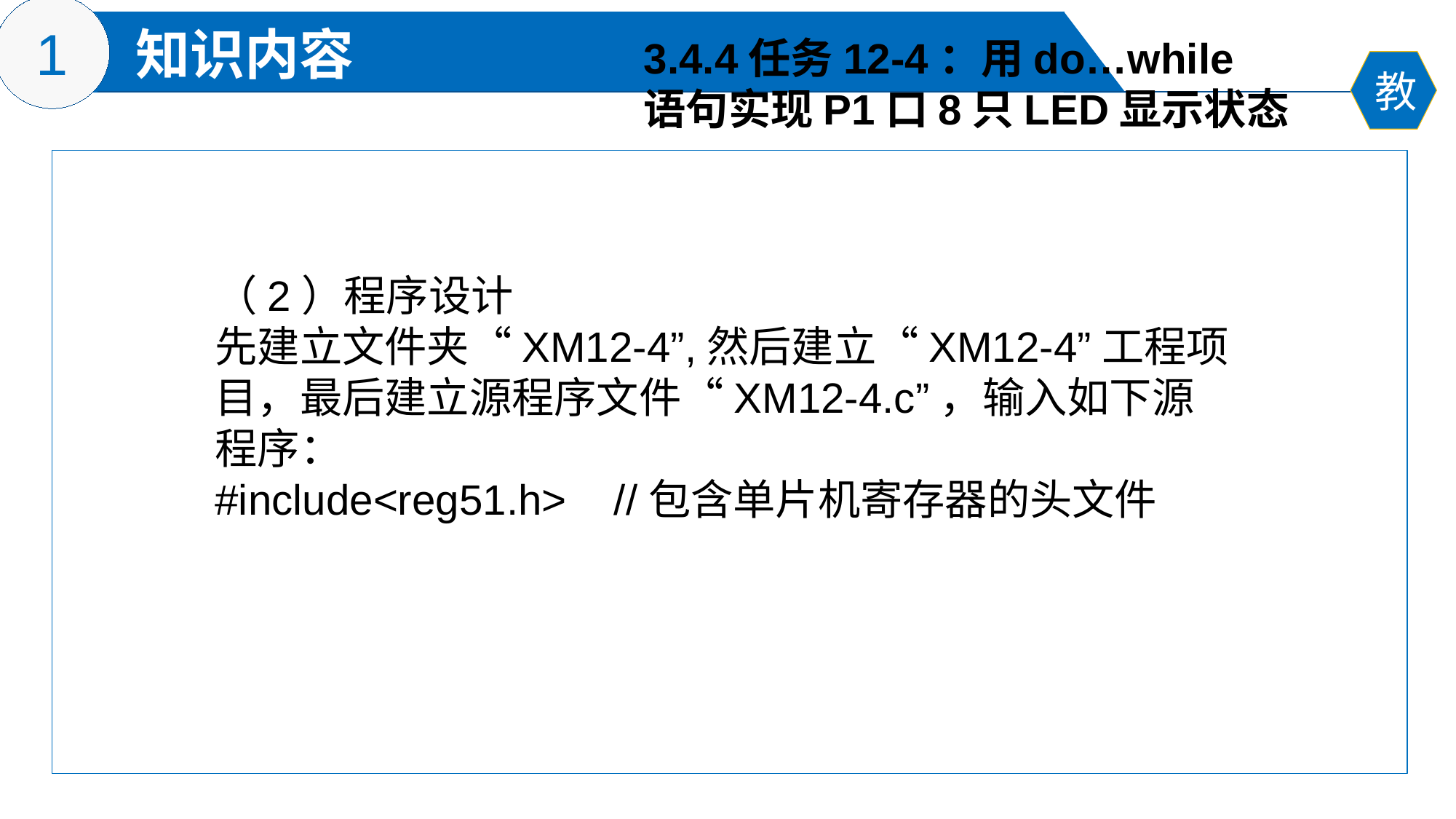

3.4.4任务12-4：用do…while
语句实现P1口8只LED显示状态
（2）程序设计
先建立文件夹“XM12-4”,然后建立“XM12-4”工程项目，最后建立源程序文件“XM12-4.c”，输入如下源程序：
#include<reg51.h>    //包含单片机寄存器的头文件